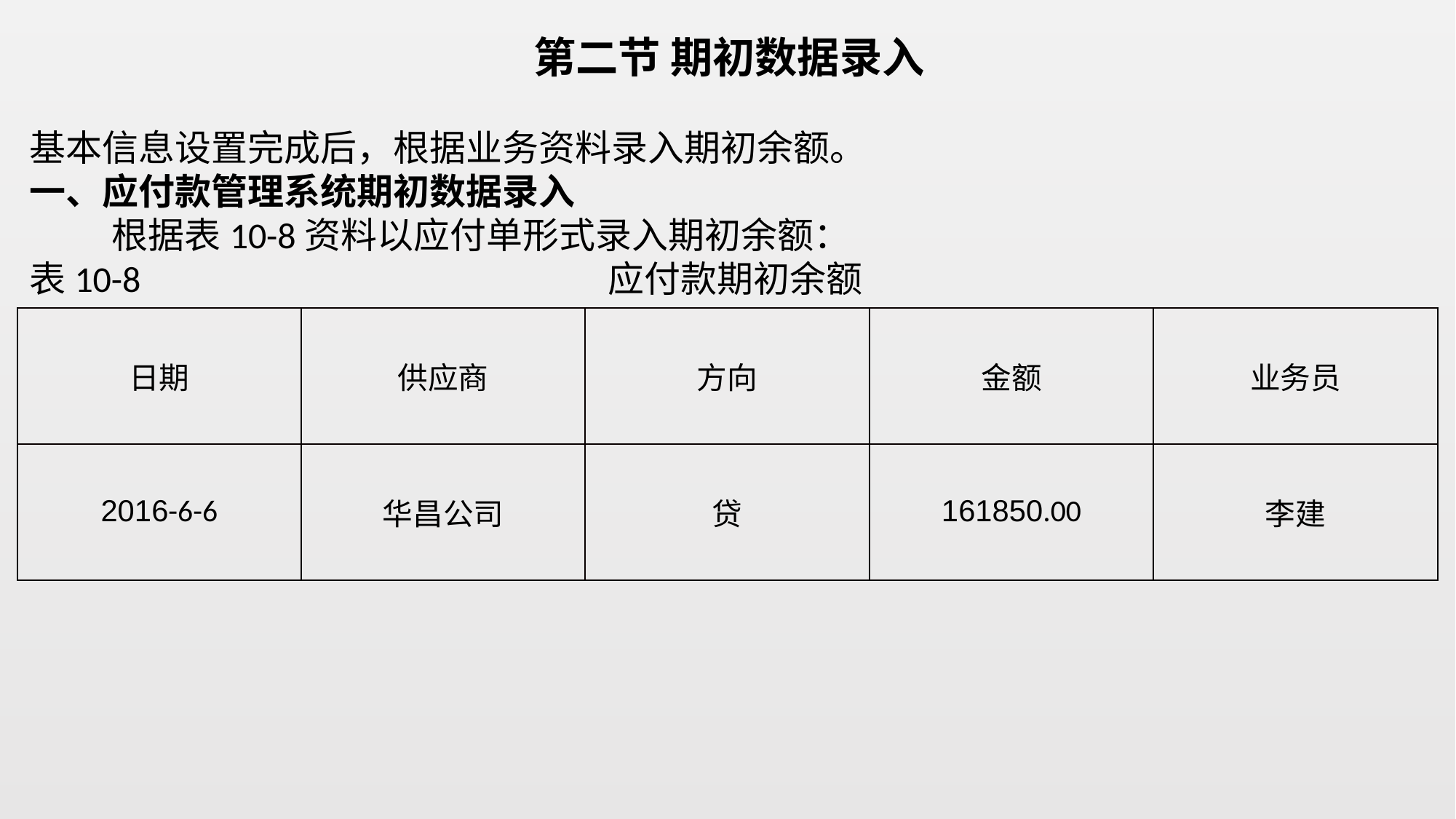

第二节 期初数据录入

基本信息设置完成后，根据业务资料录入期初余额。
一、应付款管理系统期初数据录入
         根据表10-8资料以应付单形式录入期初余额：
表10-8                                                        应付款期初余额
| 日期 | 供应商 | 方向 | 金额 | 业务员 |
| --- | --- | --- | --- | --- |
| 2016-6-6 | 华昌公司 | 贷 | 161850.00 | 李建 |